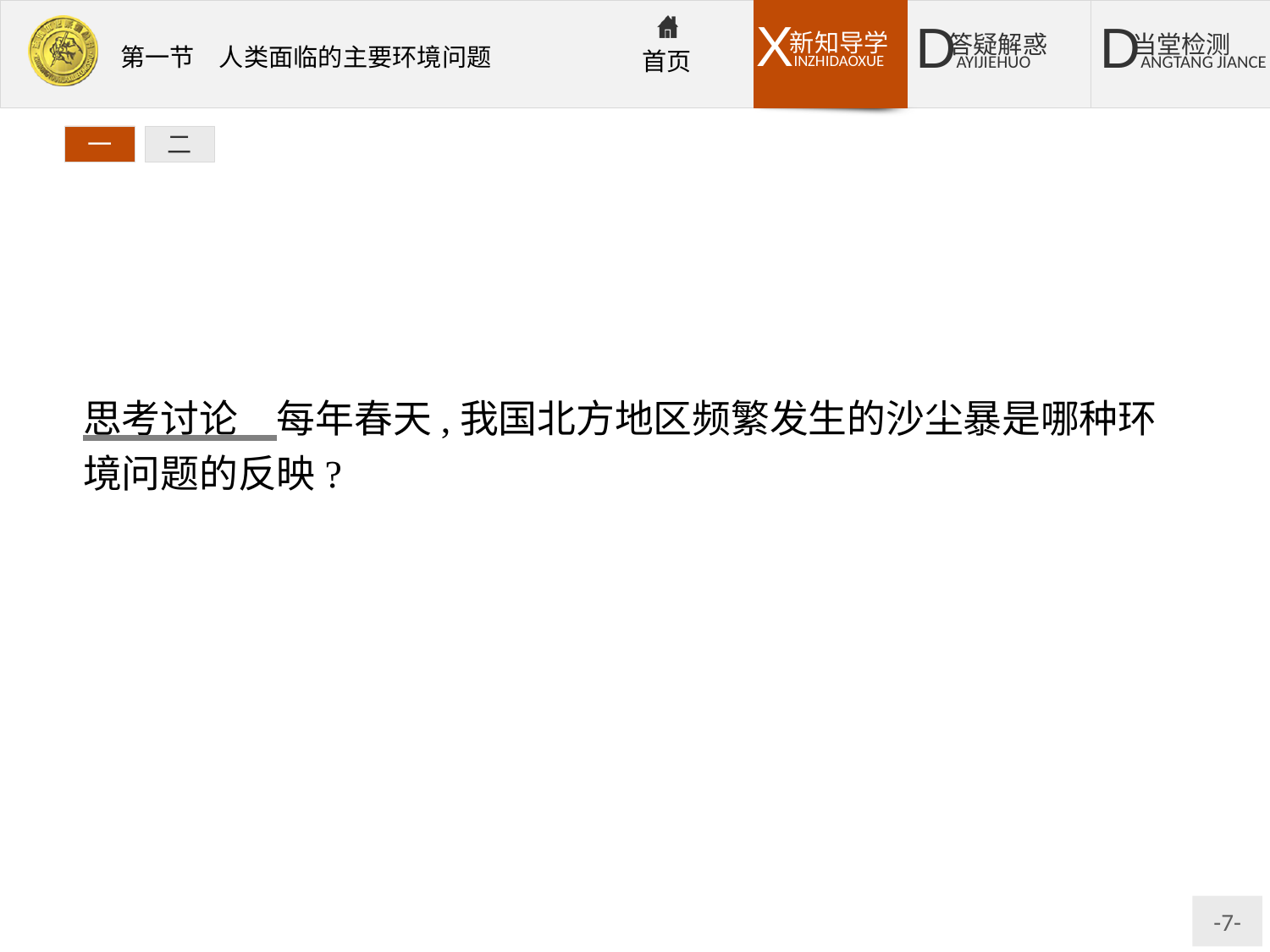

一
二
思考讨论　每年春天,我国北方地区频繁发生的沙尘暴是哪种环境问题的反映?
提示沙尘暴是干旱、半干旱地区因植被破坏而导致的,属于生态破坏问题。